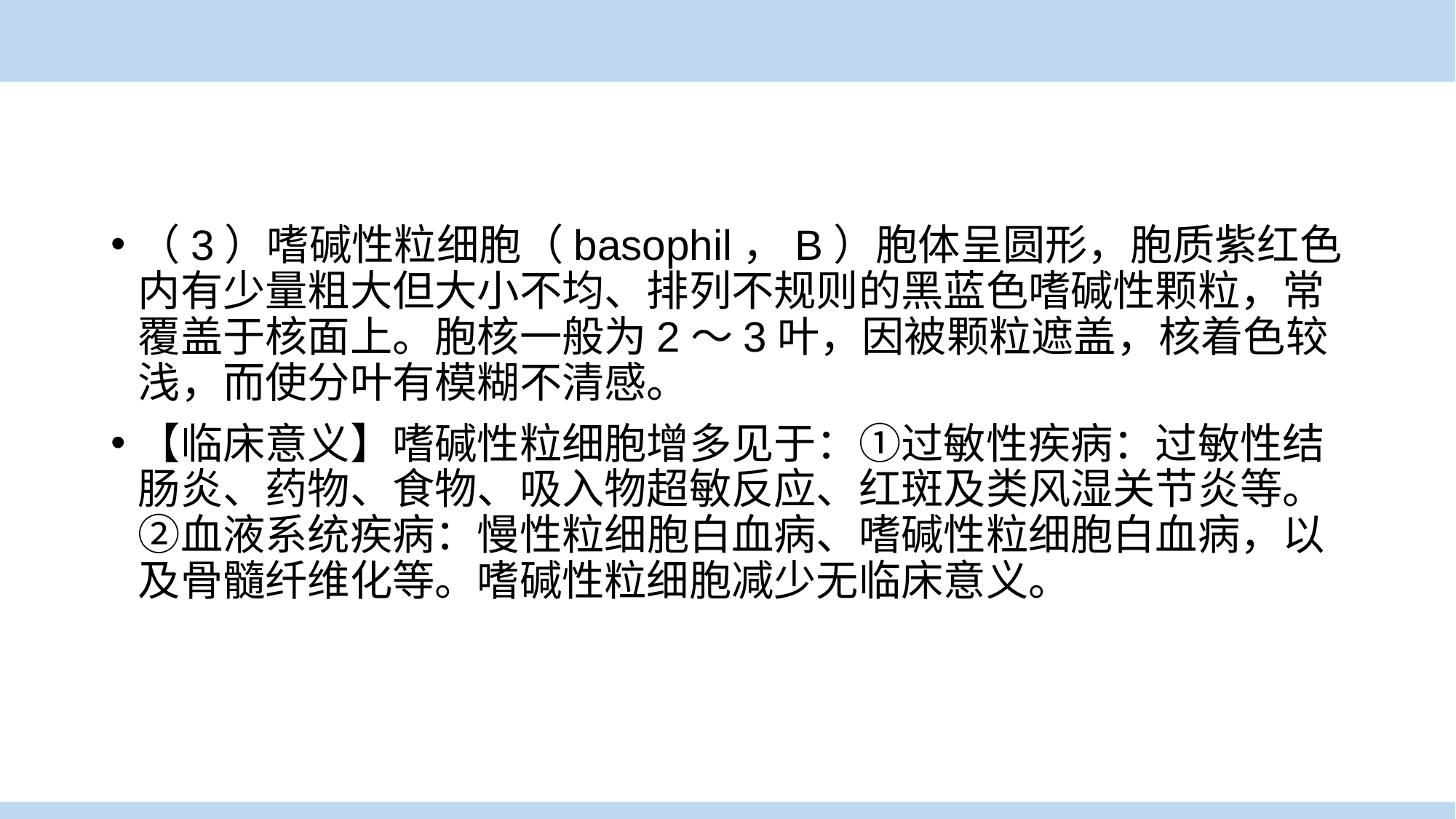

（3）嗜碱性粒细胞（basophil，B）胞体呈圆形，胞质紫红色内有少量粗大但大小不均、排列不规则的黑蓝色嗜碱性颗粒，常覆盖于核面上。胞核一般为2～3叶，因被颗粒遮盖，核着色较浅，而使分叶有模糊不清感。
【临床意义】嗜碱性粒细胞增多见于：①过敏性疾病：过敏性结肠炎、药物、食物、吸入物超敏反应、红斑及类风湿关节炎等。②血液系统疾病：慢性粒细胞白血病、嗜碱性粒细胞白血病，以及骨髓纤维化等。嗜碱性粒细胞减少无临床意义。